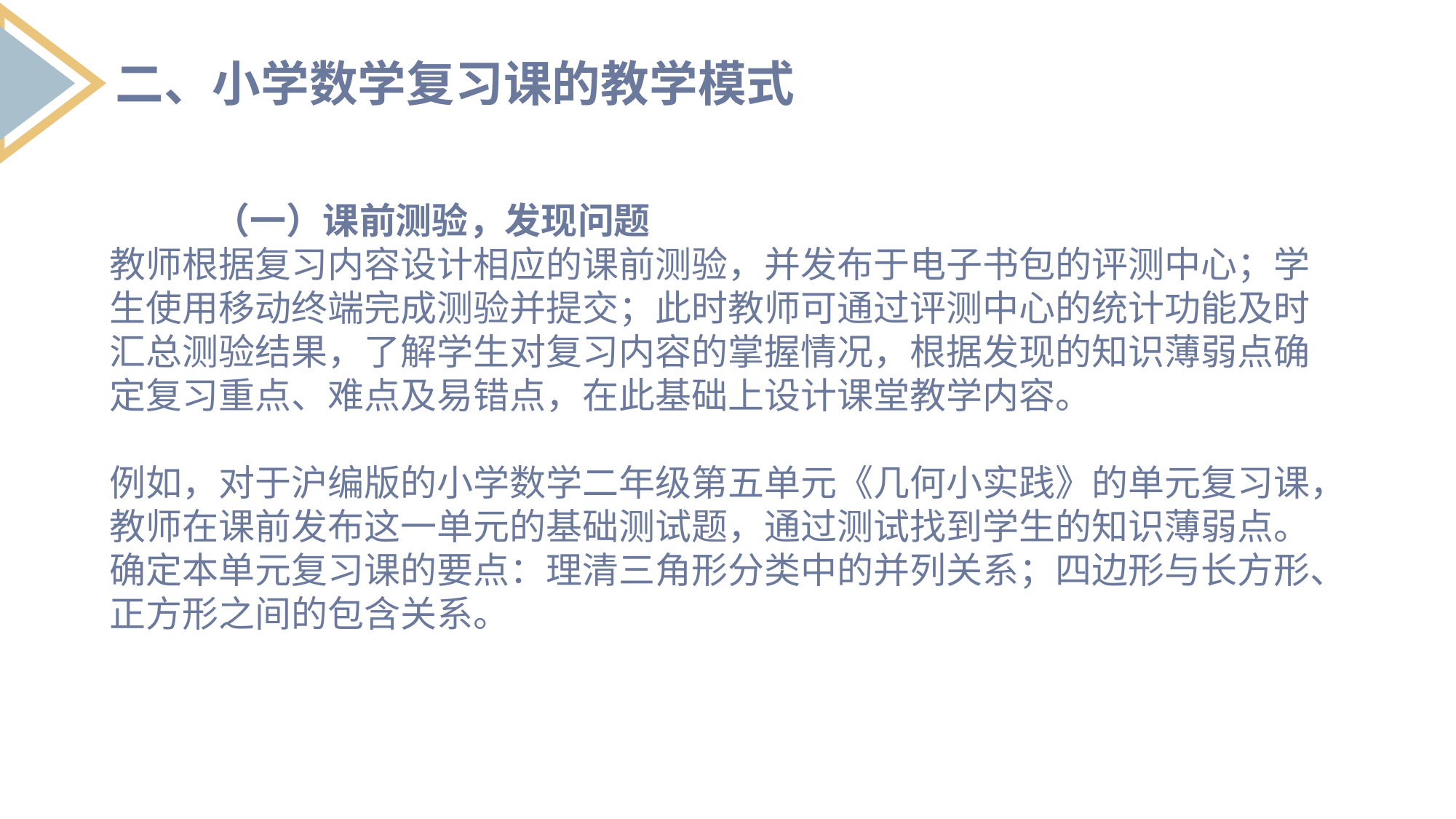

二、小学数学复习课的教学模式
              （一）课前测验，发现问题
教师根据复习内容设计相应的课前测验，并发布于电子书包的评测中心；学生使用移动终端完成测验并提交；此时教师可通过评测中心的统计功能及时汇总测验结果，了解学生对复习内容的掌握情况，根据发现的知识薄弱点确定复习重点、难点及易错点，在此基础上设计课堂教学内容。

例如，对于沪编版的小学数学二年级第五单元《几何小实践》的单元复习课，教师在课前发布这一单元的基础测试题，通过测试找到学生的知识薄弱点。确定本单元复习课的要点：理清三角形分类中的并列关系；四边形与长方形、正方形之间的包含关系。